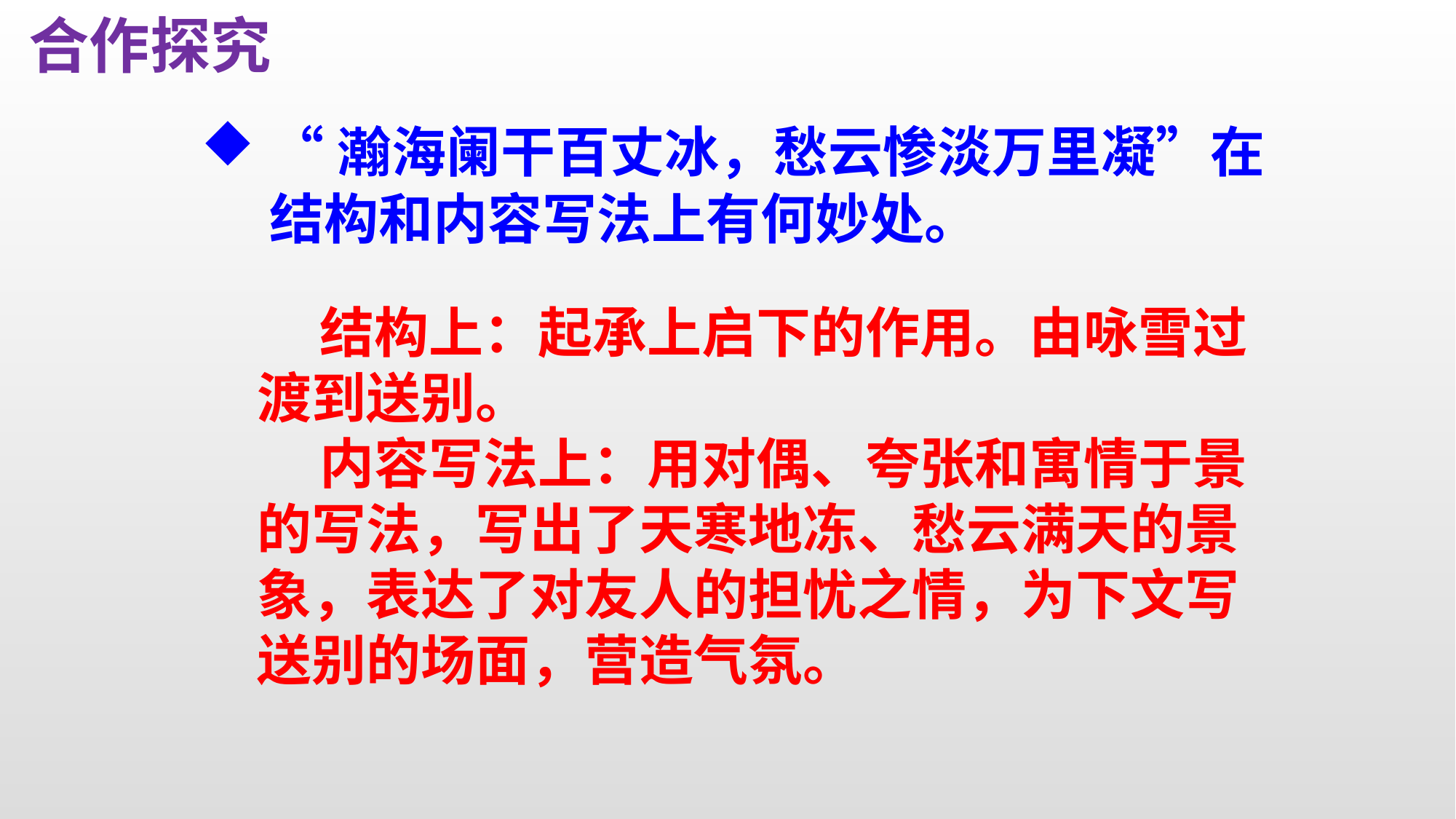

合作探究
“瀚海阑干百丈冰，愁云惨淡万里凝”在结构和内容写法上有何妙处。
    结构上：起承上启下的作用。由咏雪过渡到送别。
    内容写法上：用对偶、夸张和寓情于景的写法，写出了天寒地冻、愁云满天的景象，表达了对友人的担忧之情，为下文写送别的场面，营造气氛。